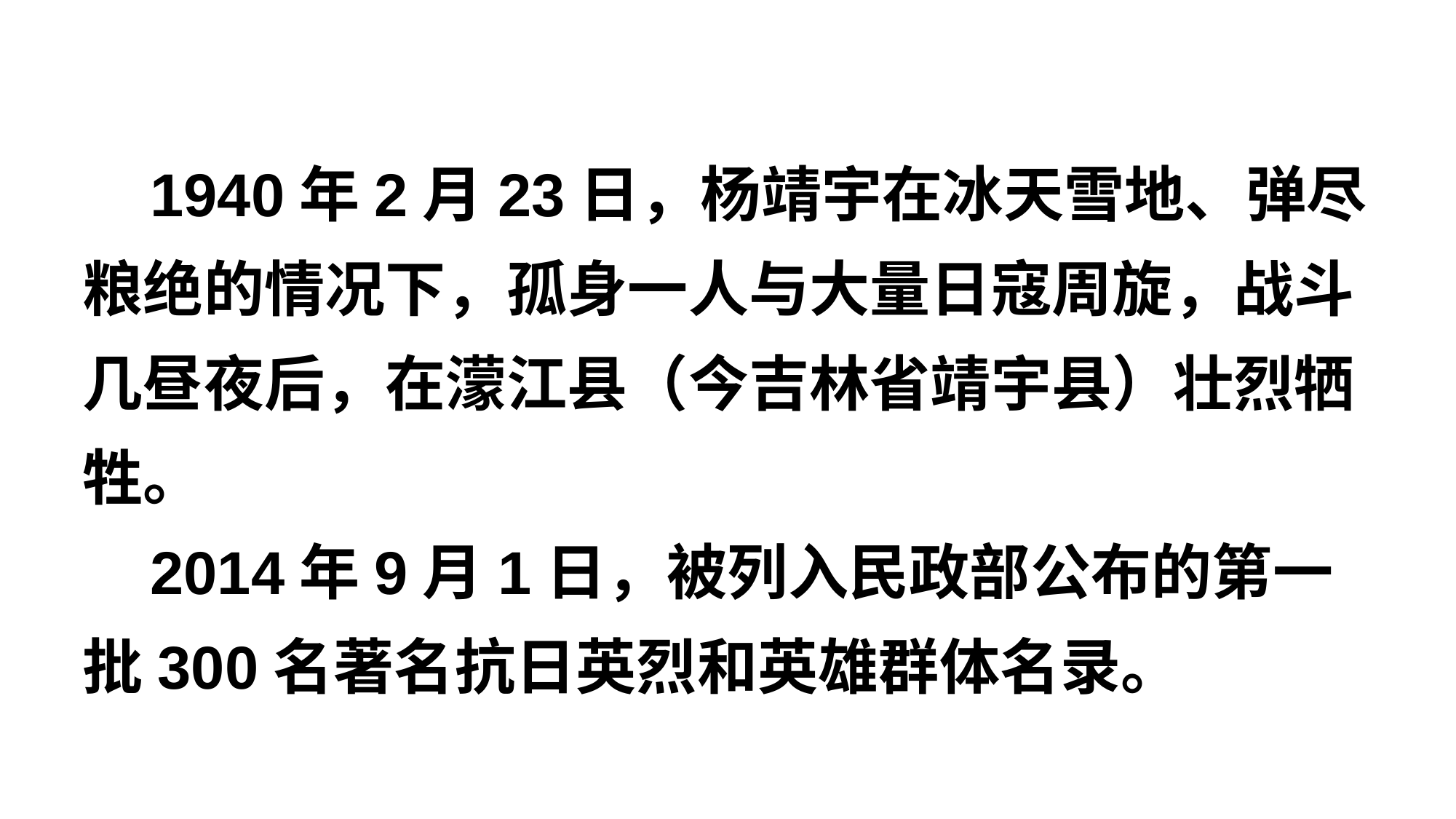

表现爱国主题的诗句
    1940年2月23日，杨靖宇在冰天雪地、弹尽粮绝的情况下，孤身一人与大量日寇周旋，战斗几昼夜后，在濛江县（今吉林省靖宇县）壮烈牺牲。
    2014年9月1日，被列入民政部公布的第一批300名著名抗日英烈和英雄群体名录。